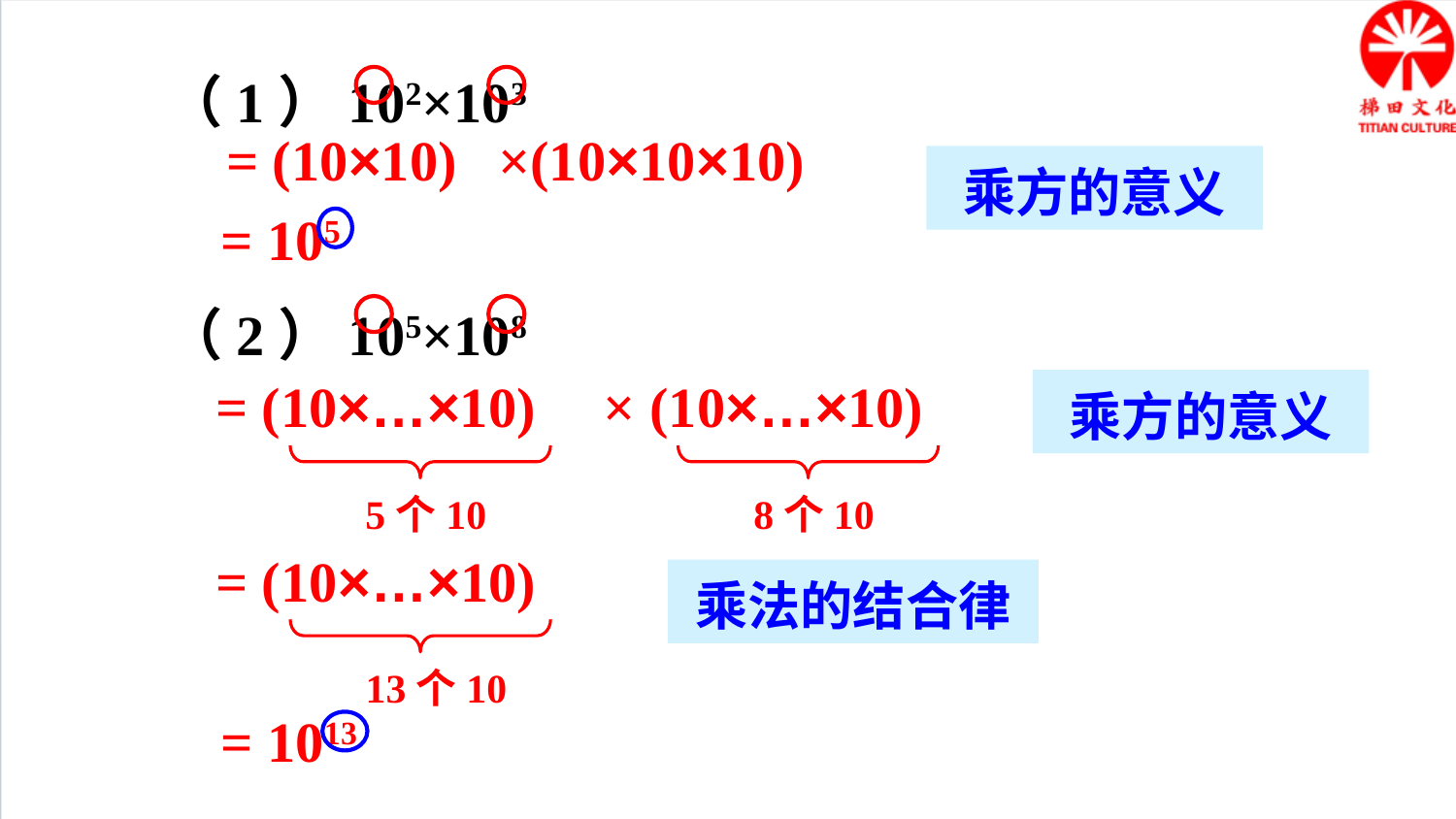

（1）102×103

= (10×10)
×(10×10×10)
乘方的意义
 = 105
（2）105×108

= (10×…×10)
5个10

× (10×…×10)
8个10
乘方的意义

= (10×…×10)
13个10
乘法的结合律
 = 1013